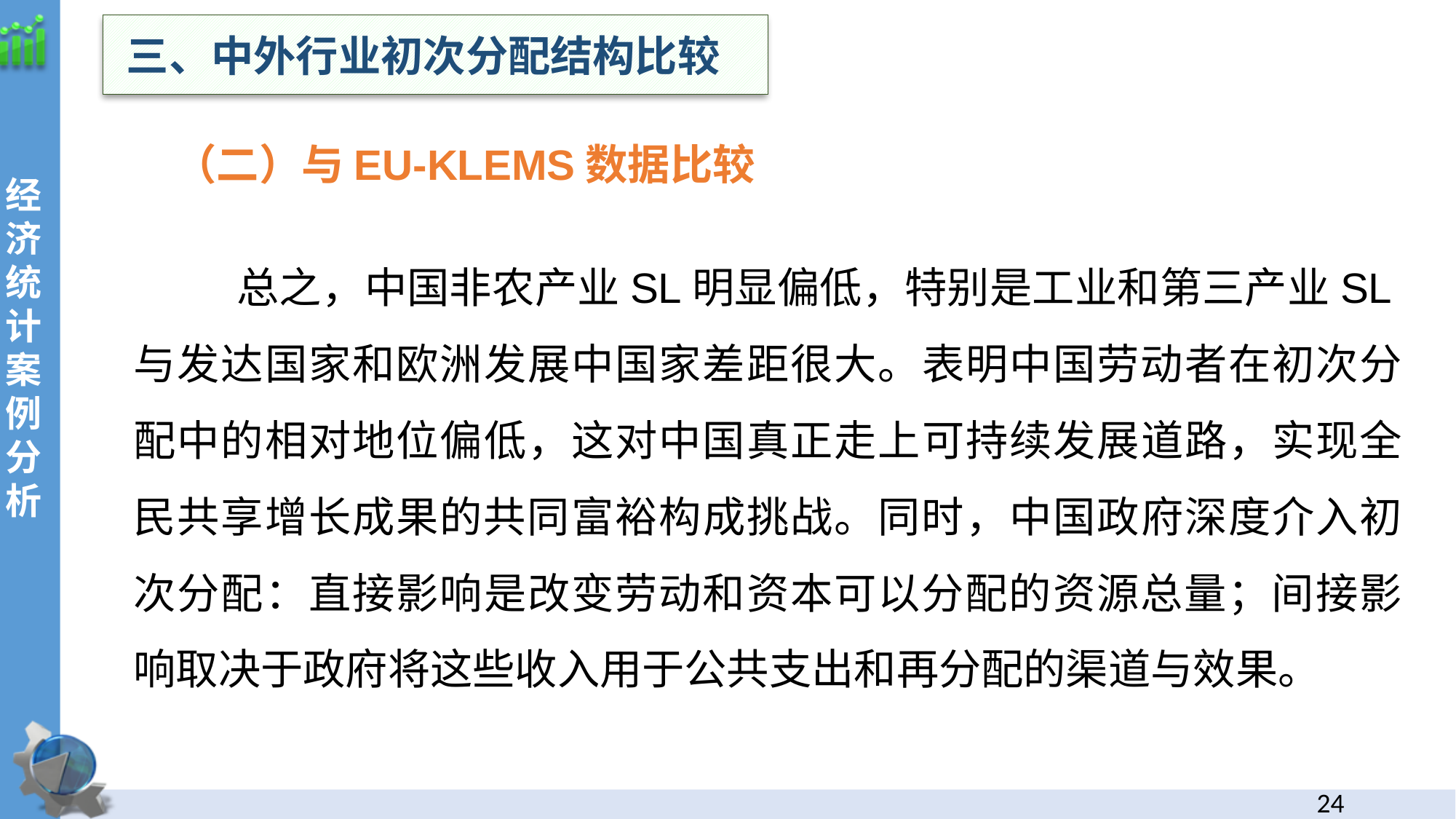

三、中外行业初次分配结构比较
经
济统计案例分析

（二）与EU-KLEMS数据比较

    总之，中国非农产业SL明显偏低，特别是工业和第三产业SL与发达国家和欧洲发展中国家差距很大。表明中国劳动者在初次分配中的相对地位偏低，这对中国真正走上可持续发展道路，实现全民共享增长成果的共同富裕构成挑战。同时，中国政府深度介入初次分配：直接影响是改变劳动和资本可以分配的资源总量；间接影响取决于政府将这些收入用于公共支出和再分配的渠道与效果。
24